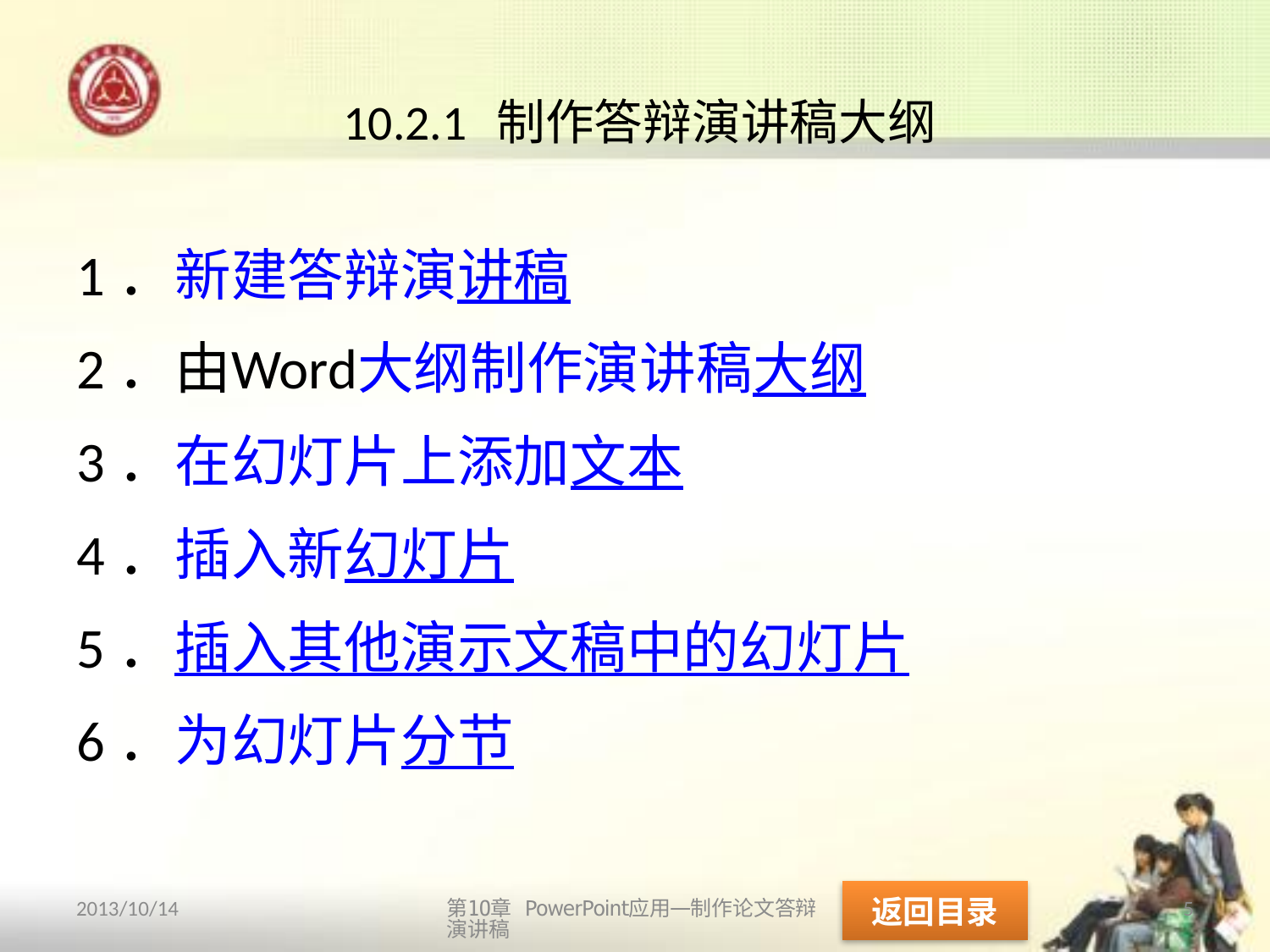

# 10.2.1  制作答辩演讲稿大纲
1．新建答辩演讲稿
2．由Word大纲制作演讲稿大纲
3．在幻灯片上添加文本
4．插入新幻灯片
5．插入其他演示文稿中的幻灯片
6．为幻灯片分节
返回目录
第10章  PowerPoint应用—制作论文答辩演讲稿
5
2013/10/14